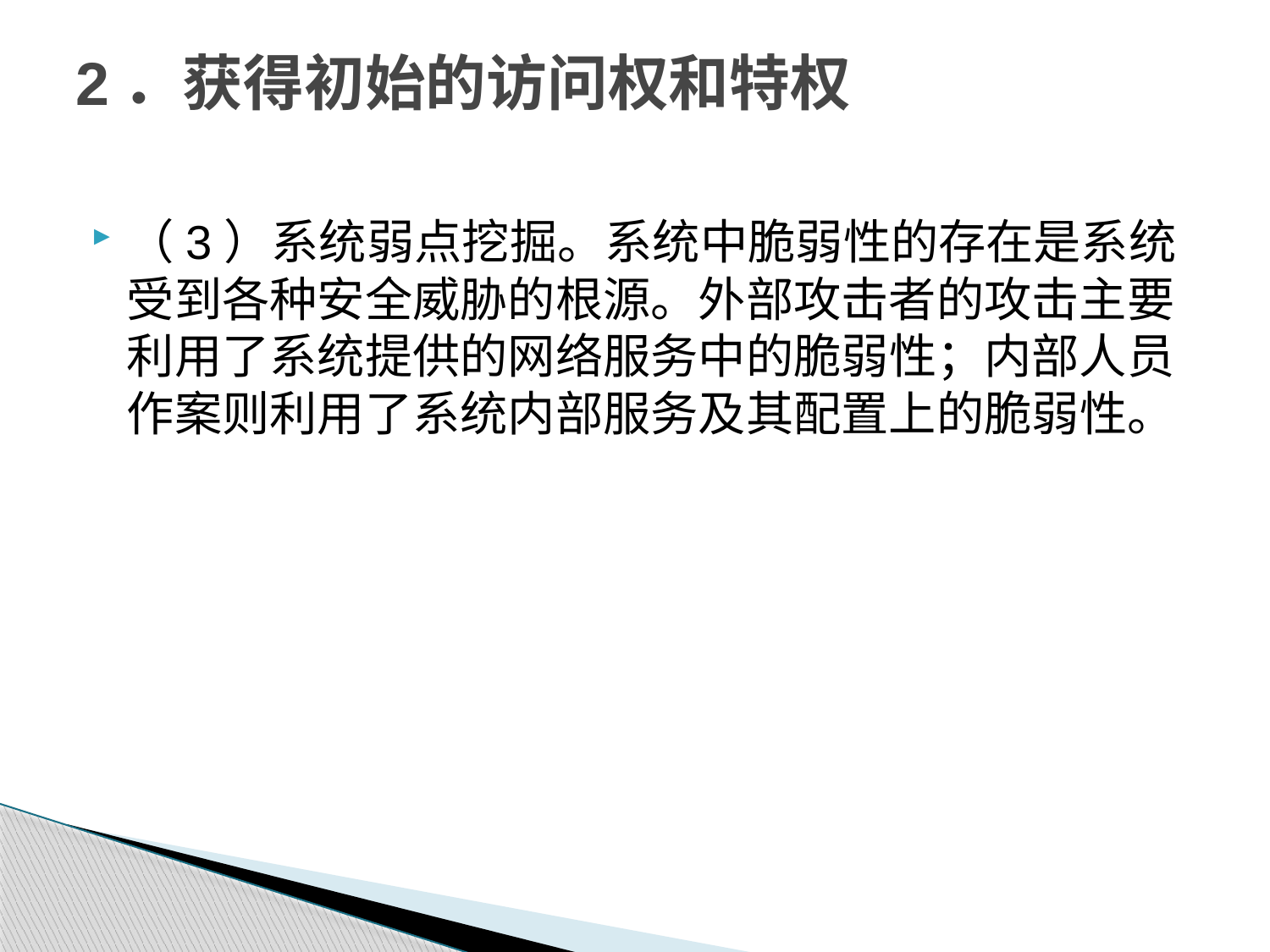

# 2．获得初始的访问权和特权
（3）系统弱点挖掘。系统中脆弱性的存在是系统受到各种安全威胁的根源。外部攻击者的攻击主要利用了系统提供的网络服务中的脆弱性；内部人员作案则利用了系统内部服务及其配置上的脆弱性。